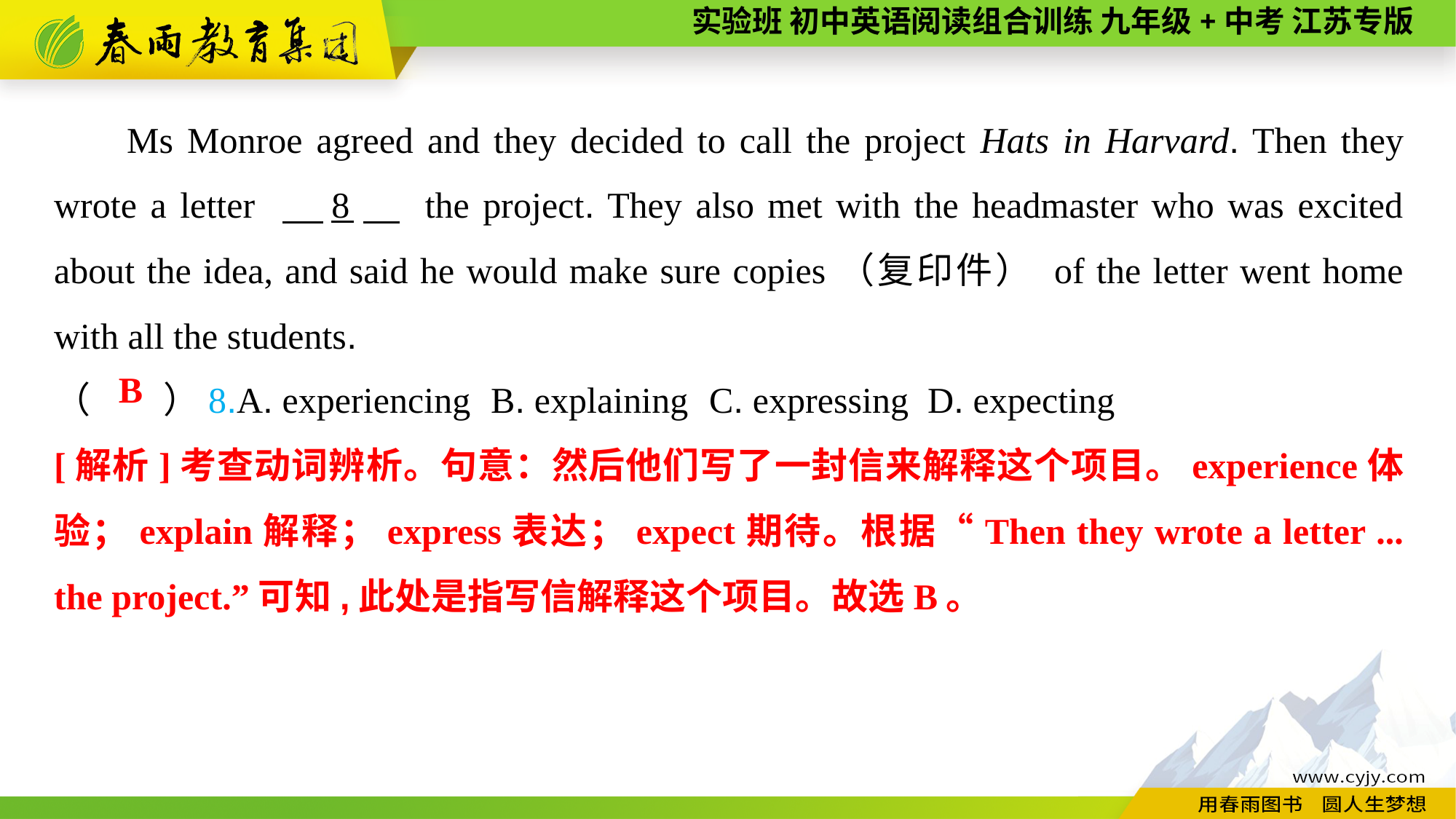

Ms Monroe agreed and they decided to call the project Hats in Harvard. Then they wrote a letter 　8　 the project. They also met with the headmaster who was excited about the idea, and said he would make sure copies（复印件） of the letter went home with all the students.
（　　）8.A. experiencing	B. explaining	C. expressing	D. expecting
B
[解析]考查动词辨析。句意：然后他们写了一封信来解释这个项目。experience体验；explain解释；express表达；expect期待。根据“Then they wrote a letter ... the project.”可知,此处是指写信解释这个项目。故选B。